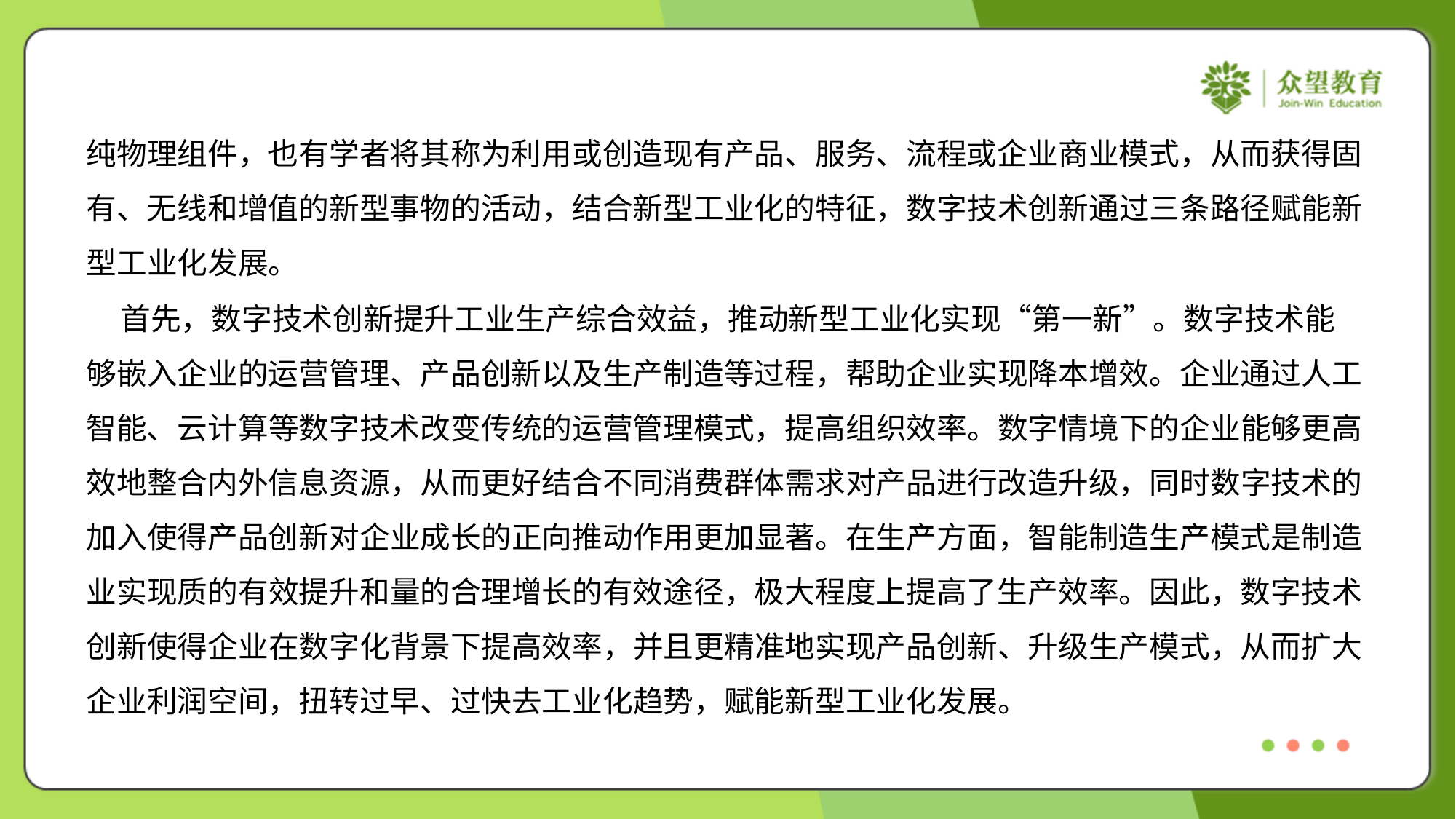

纯物理组件，也有学者将其称为利用或创造现有产品、服务、流程或企业商业模式，从而获得固
有、无线和增值的新型事物的活动，结合新型工业化的特征，数字技术创新通过三条路径赋能新
型工业化发展。
    首先，数字技术创新提升工业生产综合效益，推动新型工业化实现“第一新”。数字技术能
够嵌入企业的运营管理、产品创新以及生产制造等过程，帮助企业实现降本增效。企业通过人工
智能、云计算等数字技术改变传统的运营管理模式，提高组织效率。数字情境下的企业能够更高
效地整合内外信息资源，从而更好结合不同消费群体需求对产品进行改造升级，同时数字技术的
加入使得产品创新对企业成长的正向推动作用更加显著。在生产方面，智能制造生产模式是制造
业实现质的有效提升和量的合理增长的有效途径，极大程度上提高了生产效率。因此，数字技术
创新使得企业在数字化背景下提高效率，并且更精准地实现产品创新、升级生产模式，从而扩大
企业利润空间，扭转过早、过快去工业化趋势，赋能新型工业化发展。